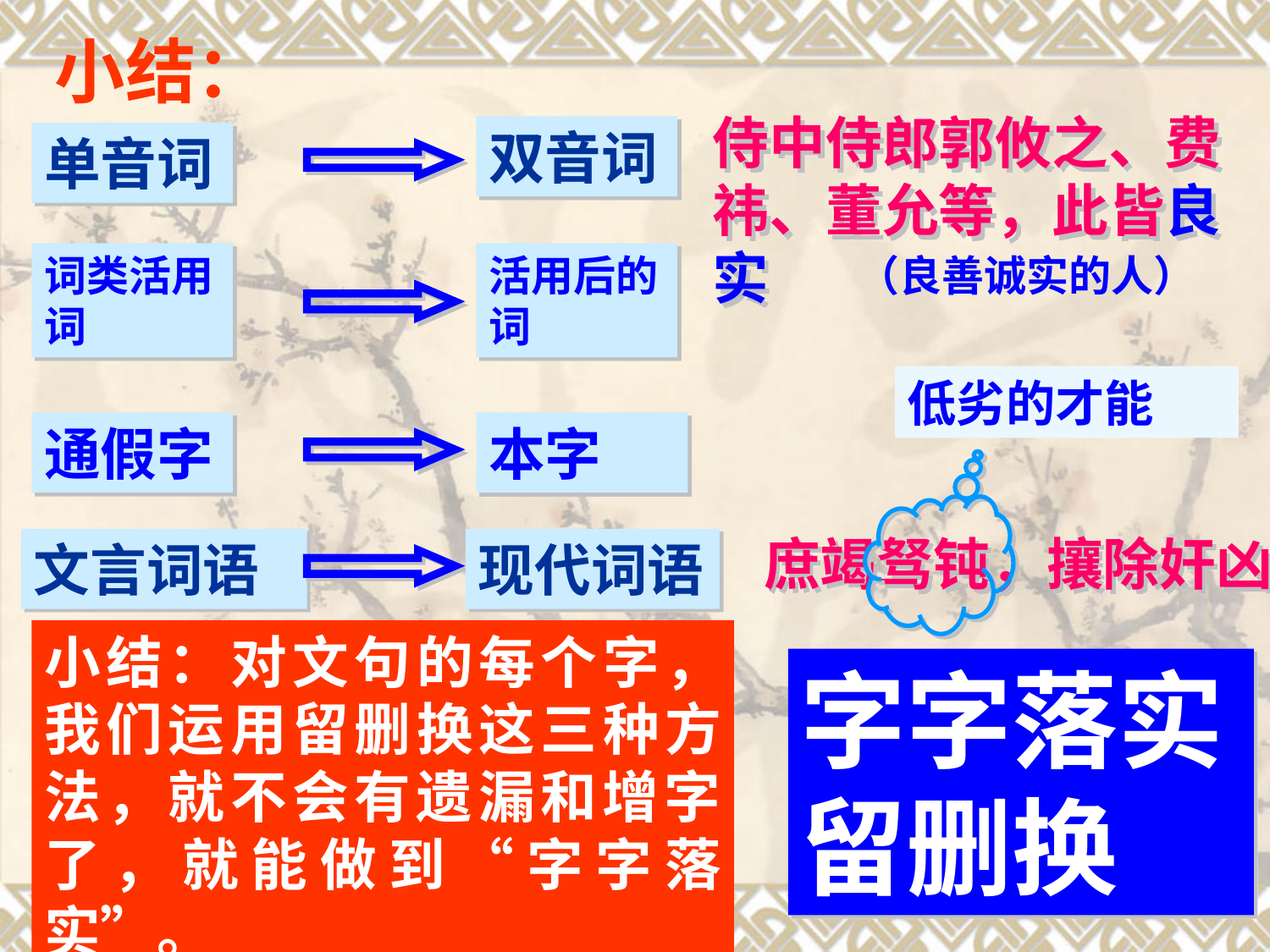

小结：
侍中侍郎郭攸之、费祎、董允等，此皆良实
双音词
单音词

词类活用词
活用后的词
（良善诚实的人）

低劣的才能
通假字
本字

庶竭驽钝，攘除奸凶
文言词语
现代词语

小结：对文句的每个字，我们运用留删换这三种方法，就不会有遗漏和增字了，就能做到“字字落实”。
字字落实留删换